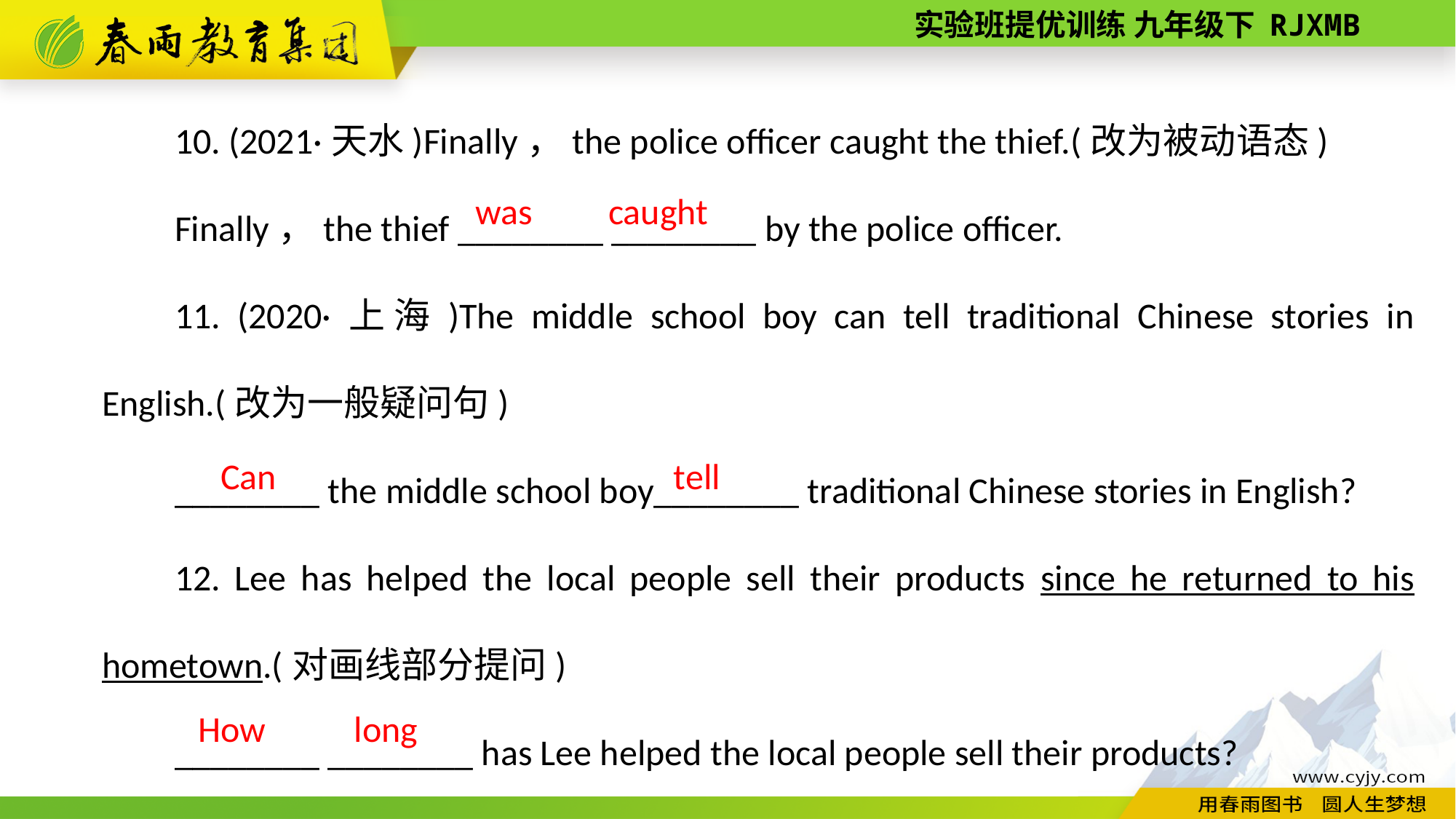

10. (2021·天水)Finally，the police officer caught the thief.(改为被动语态)
Finally，the thief ________ ________ by the police officer.
11. (2020·上海)The middle school boy can tell traditional Chinese stories in English.(改为一般疑问句)
________ the middle school boy________ traditional Chinese stories in English?
12. Lee has helped the local people sell their products since he returned to his hometown.(对画线部分提问)
________ ________ has Lee helped the local people sell their products?
caught
was
tell
Can
long
How